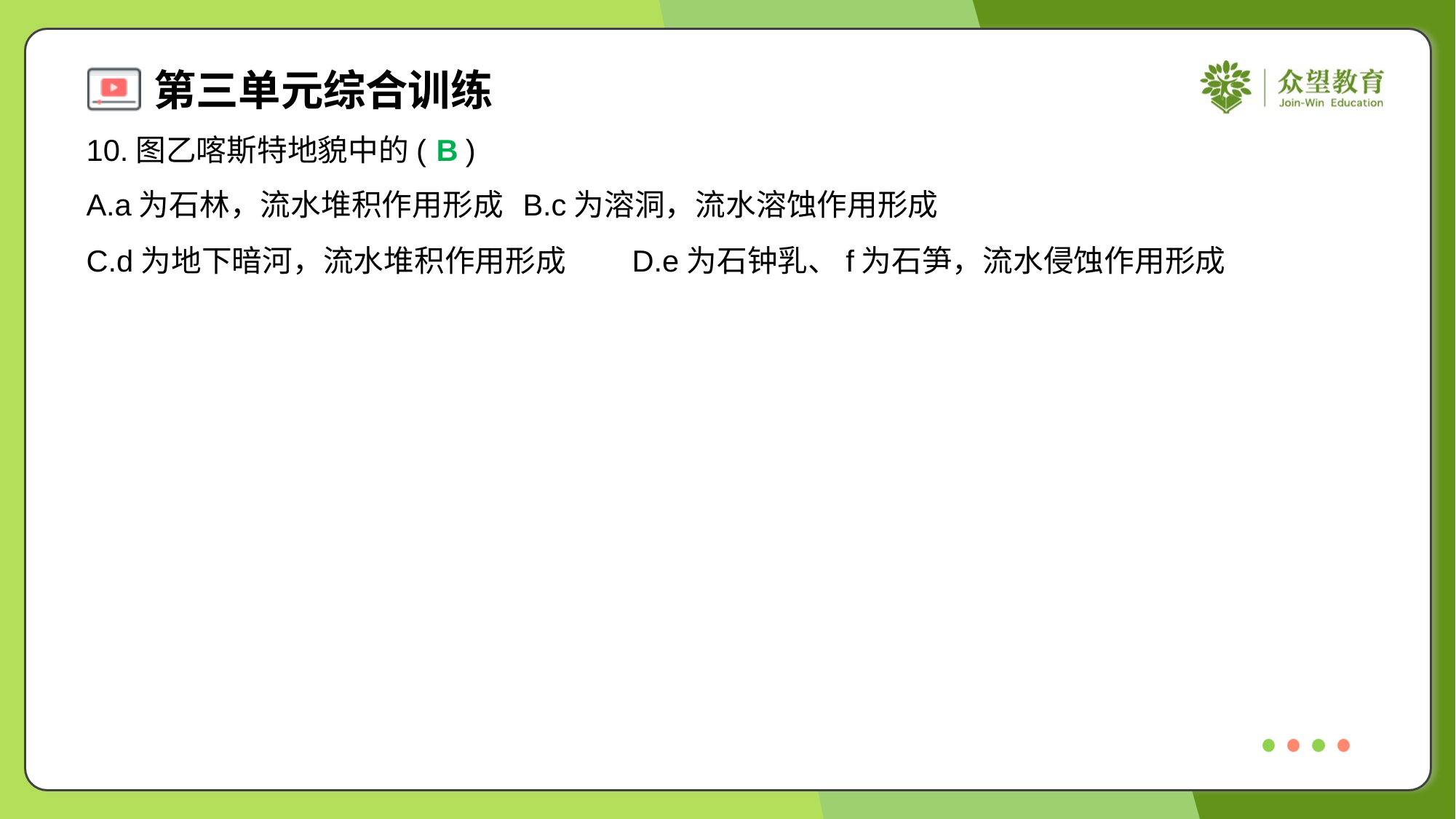

10.图乙喀斯特地貌中的(     )
B
A.a为石林，流水堆积作用形成	B.c为溶洞，流水溶蚀作用形成
C.d为地下暗河，流水堆积作用形成	D.e为石钟乳、f为石笋，流水侵蚀作用形成